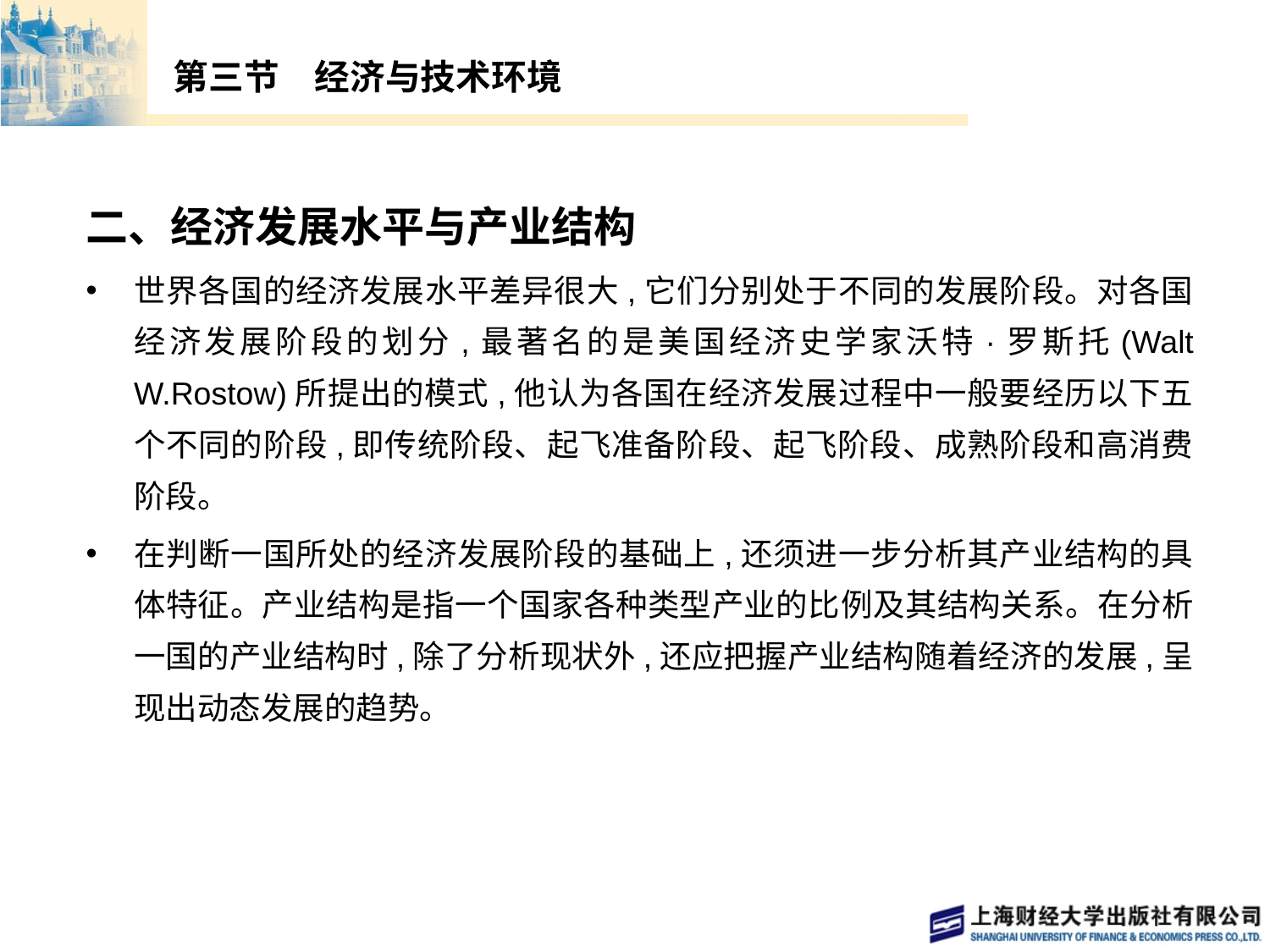

# 第三节　经济与技术环境
二、经济发展水平与产业结构
世界各国的经济发展水平差异很大,它们分别处于不同的发展阶段。对各国经济发展阶段的划分,最著名的是美国经济史学家沃特·罗斯托(Walt W.Rostow)所提出的模式,他认为各国在经济发展过程中一般要经历以下五个不同的阶段,即传统阶段、起飞准备阶段、起飞阶段、成熟阶段和高消费阶段。
在判断一国所处的经济发展阶段的基础上,还须进一步分析其产业结构的具体特征。产业结构是指一个国家各种类型产业的比例及其结构关系。在分析一国的产业结构时,除了分析现状外,还应把握产业结构随着经济的发展,呈现出动态发展的趋势。